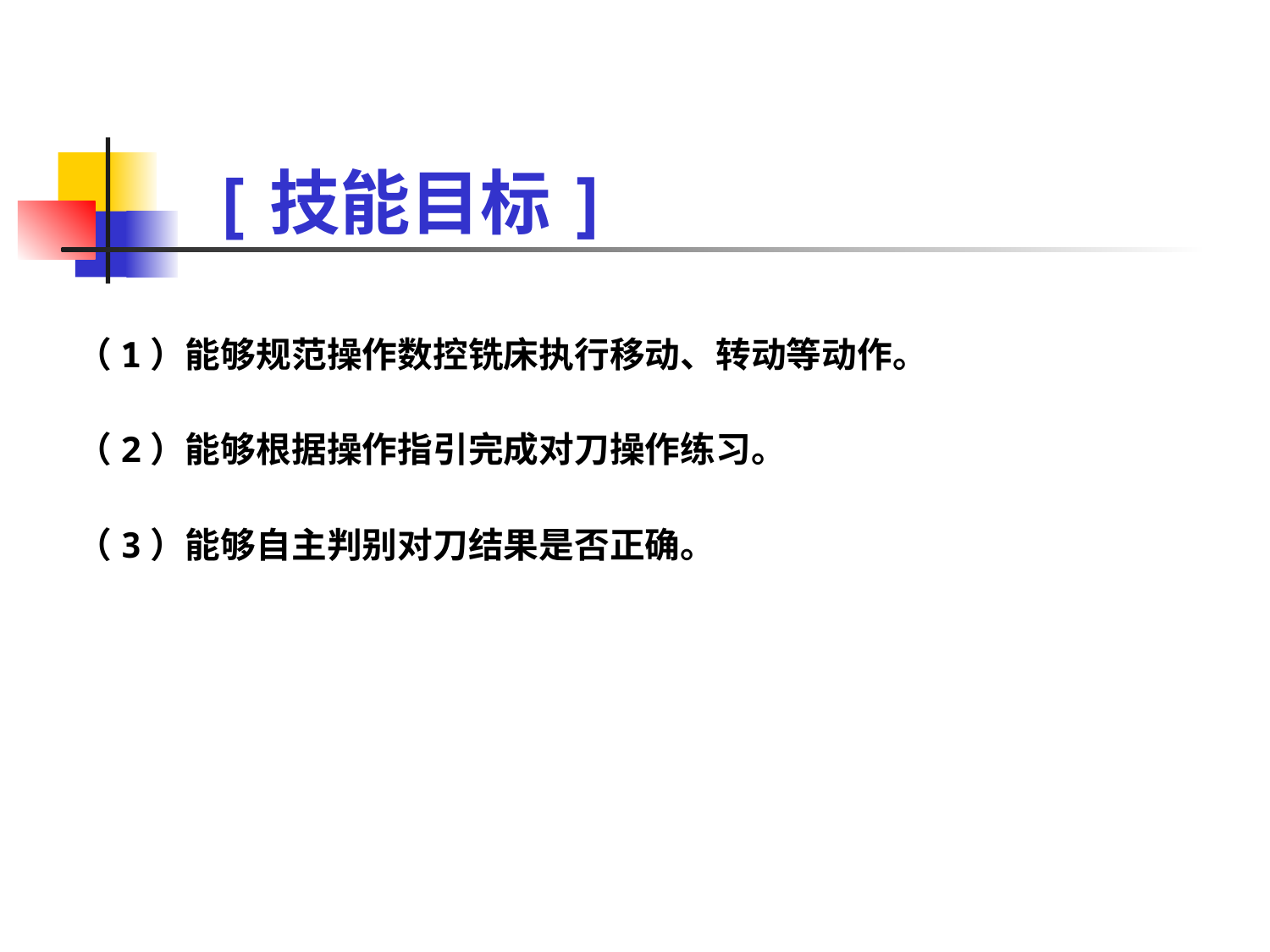

# [技能目标]
（1）能够规范操作数控铣床执行移动、转动等动作。
（2）能够根据操作指引完成对刀操作练习。
（3）能够自主判别对刀结果是否正确。